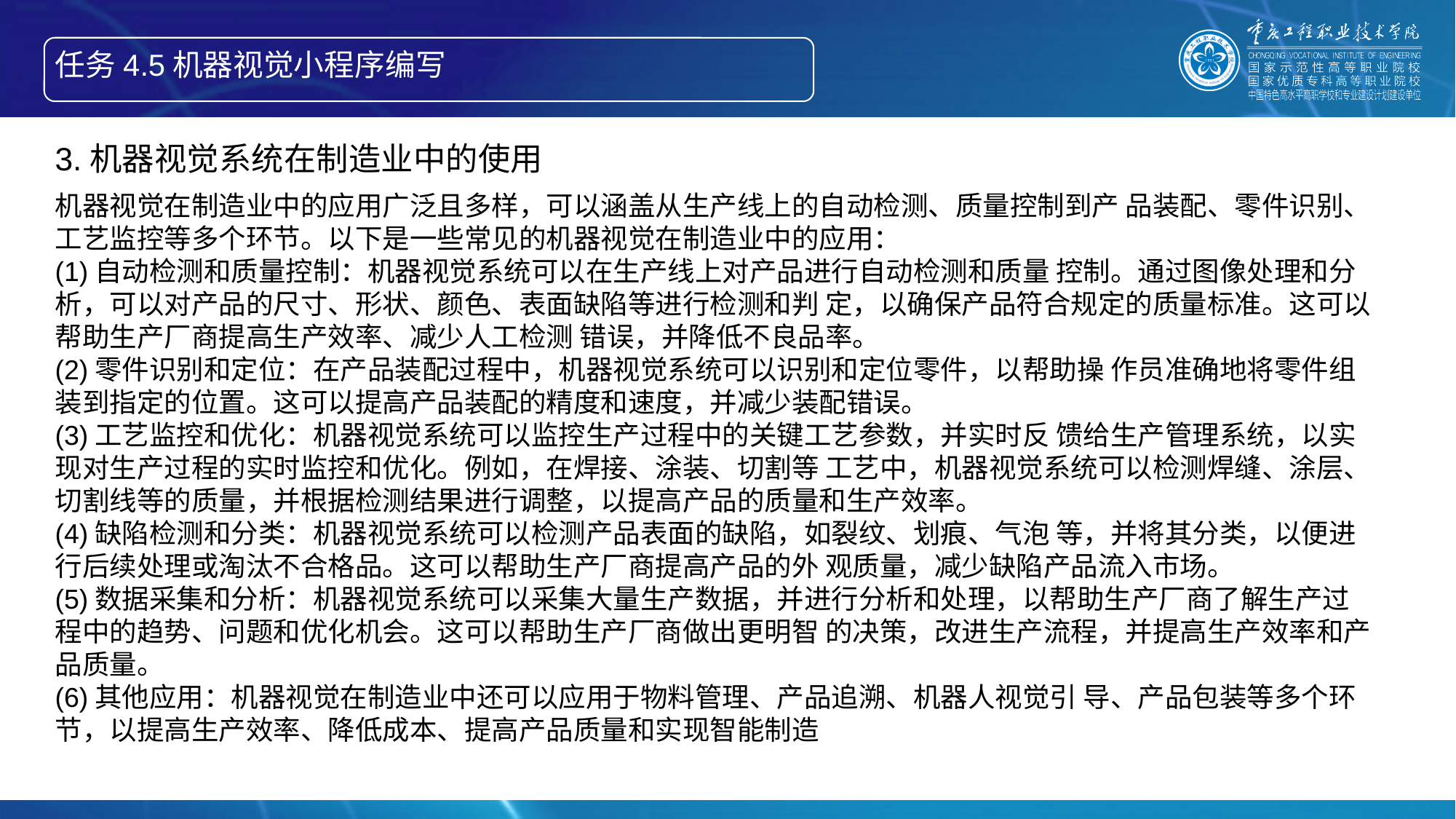

任务4.5机器视觉小程序编写

智能产线绘制信息物理系统的构成
3.机器视觉系统在制造业中的使用
机器视觉在制造业中的应用广泛且多样，可以涵盖从生产线上的自动检测、质量控制到产 品装配、零件识别、工艺监控等多个环节。以下是一些常见的机器视觉在制造业中的应用：
(1)自动检测和质量控制：机器视觉系统可以在生产线上对产品进行自动检测和质量 控制。通过图像处理和分析，可以对产品的尺寸、形状、颜色、表面缺陷等进行检测和判 定，以确保产品符合规定的质量标准。这可以帮助生产厂商提高生产效率、减少人工检测 错误，并降低不良品率。
(2)零件识别和定位：在产品装配过程中，机器视觉系统可以识别和定位零件，以帮助操 作员准确地将零件组装到指定的位置。这可以提高产品装配的精度和速度，并减少装配错误。
(3)工艺监控和优化：机器视觉系统可以监控生产过程中的关键工艺参数，并实时反 馈给生产管理系统，以实现对生产过程的实时监控和优化。例如，在焊接、涂装、切割等 工艺中，机器视觉系统可以检测焊缝、涂层、切割线等的质量，并根据检测结果进行调整，以提高产品的质量和生产效率。
(4)缺陷检测和分类：机器视觉系统可以检测产品表面的缺陷，如裂纹、划痕、气泡 等，并将其分类，以便进行后续处理或淘汰不合格品。这可以帮助生产厂商提高产品的外 观质量，减少缺陷产品流入市场。
(5)数据采集和分析：机器视觉系统可以采集大量生产数据，并进行分析和处理，以帮助生产厂商了解生产过程中的趋势、问题和优化机会。这可以帮助生产厂商做出更明智 的决策，改进生产流程，并提高生产效率和产品质量。
(6)其他应用：机器视觉在制造业中还可以应用于物料管理、产品追溯、机器人视觉引 导、产品包装等多个环节，以提高生产效率、降低成本、提高产品质量和实现智能制造